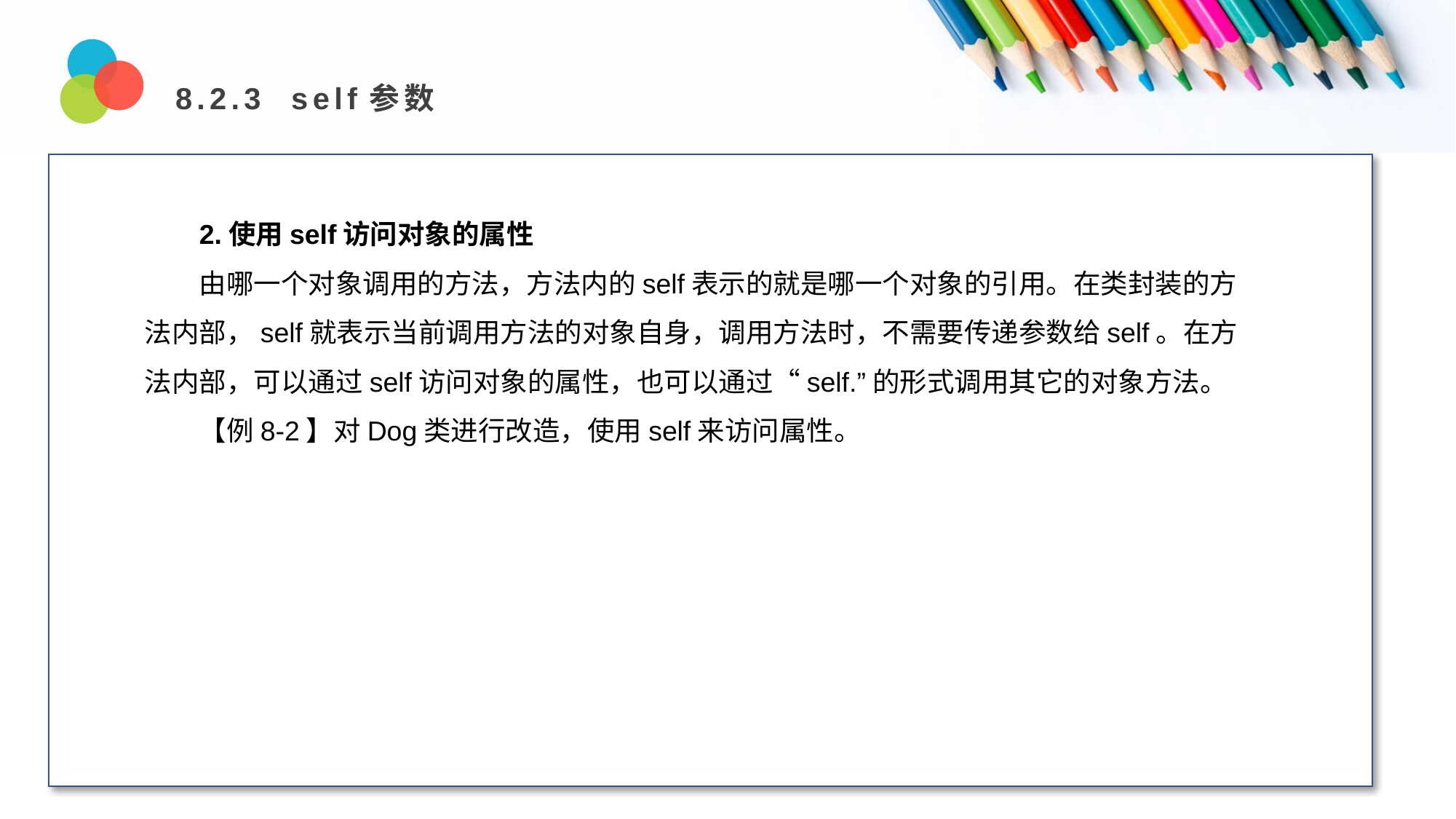

8.2.3  self参数
Design and Production
2.使用self访问对象的属性
由哪一个对象调用的方法，方法内的self表示的就是哪一个对象的引用。在类封装的方法内部，self就表示当前调用方法的对象自身，调用方法时，不需要传递参数给self。在方法内部，可以通过self访问对象的属性，也可以通过“self.”的形式调用其它的对象方法。
【例8-2】对Dog类进行改造，使用self来访问属性。